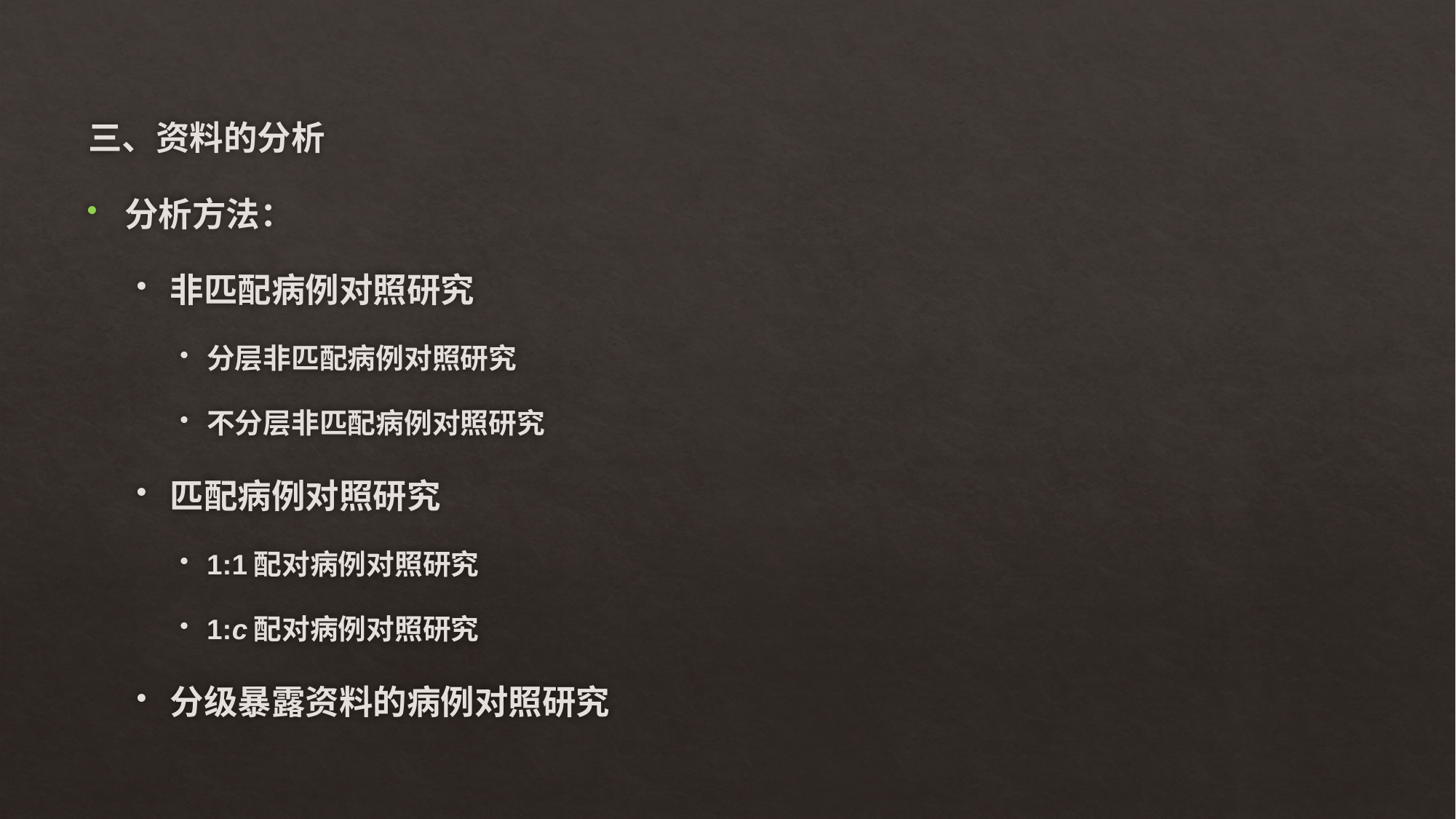

三、资料的分析
分析方法：
非匹配病例对照研究
分层非匹配病例对照研究
不分层非匹配病例对照研究
匹配病例对照研究
1:1配对病例对照研究
1:c配对病例对照研究
分级暴露资料的病例对照研究